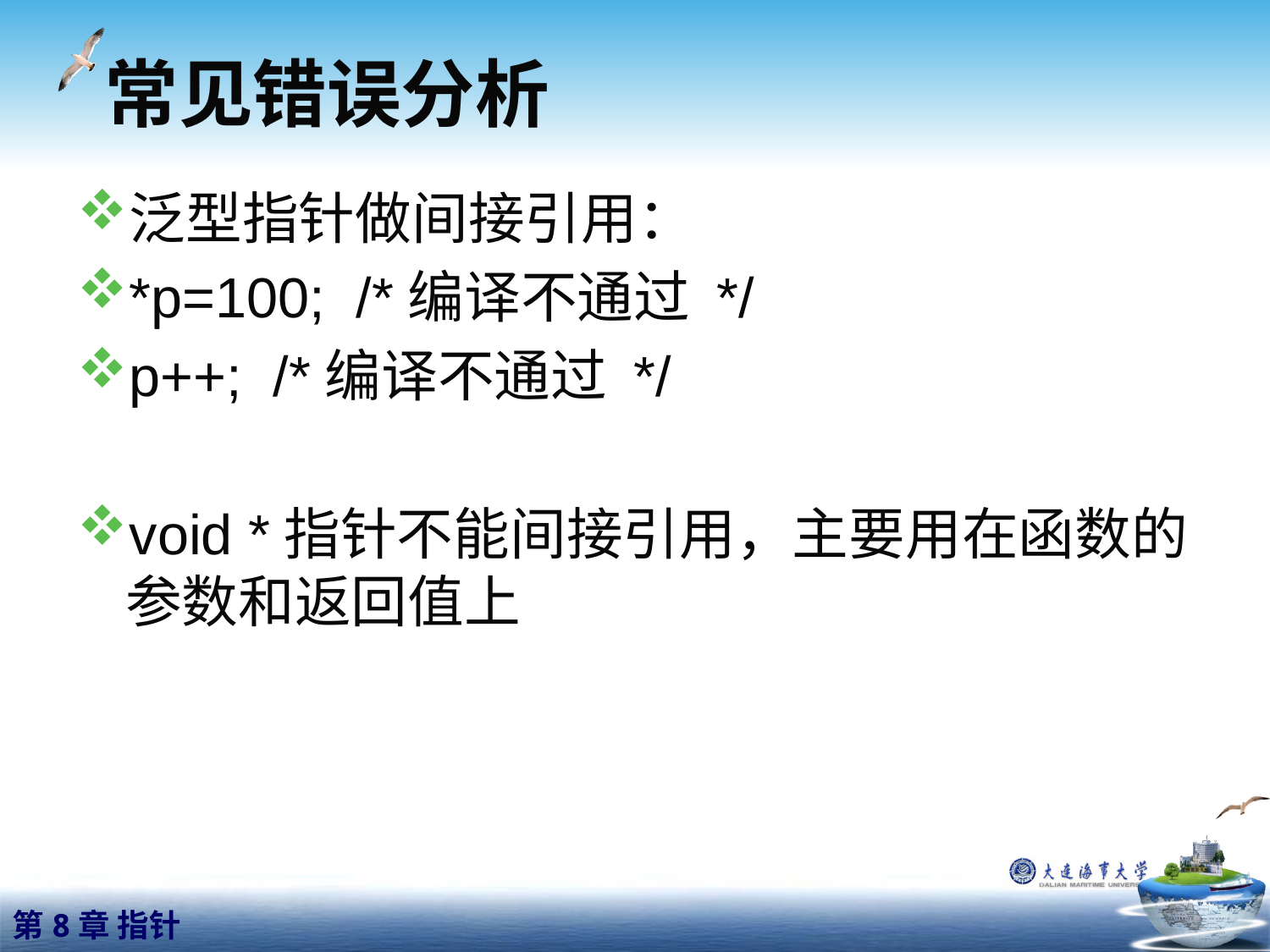

# 常见错误分析
泛型指针做间接引用：
*p=100;  /*编译不通过 */
p++;  /*编译不通过 */

void *指针不能间接引用，主要用在函数的参数和返回值上